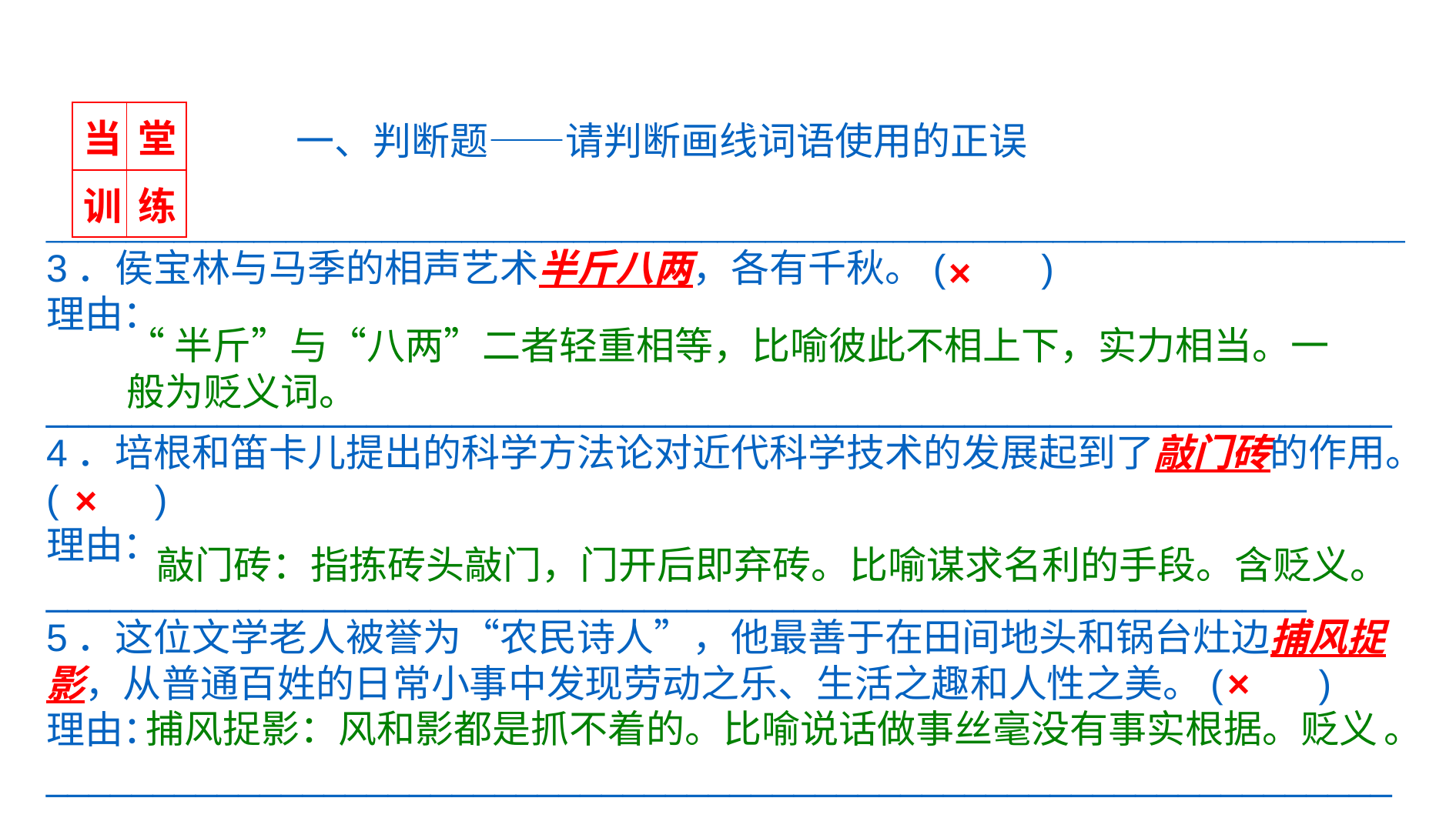

| 当 | 堂 |
| --- | --- |
| 训 | 练 |
                                  一、判断题——请判断画线词语使用的正误

_____________________________________________________________________________________
3．侯宝林与马季的相声艺术半斤八两，各有千秋。(　　)
理由：

_______________________________________________________________
4．培根和笛卡儿提出的科学方法论对近代科学技术的发展起到了敲门砖的作用。
(　　)
理由：
___________________________________________________________
5．这位文学老人被誉为“农民诗人”，他最善于在田间地头和锅台灶边捕风捉
影，从普通百姓的日常小事中发现劳动之乐、生活之趣和人性之美。(　　)
理由：_______________________________________________________________

×
“半斤”与“八两”二者轻重相等，比喻彼此不相上下，实力相当。一般为贬义词。
×
敲门砖：指拣砖头敲门，门开后即弃砖。比喻谋求名利的手段。含贬义。
×
捕风捉影：风和影都是抓不着的。比喻说话做事丝毫没有事实根据。贬义 。